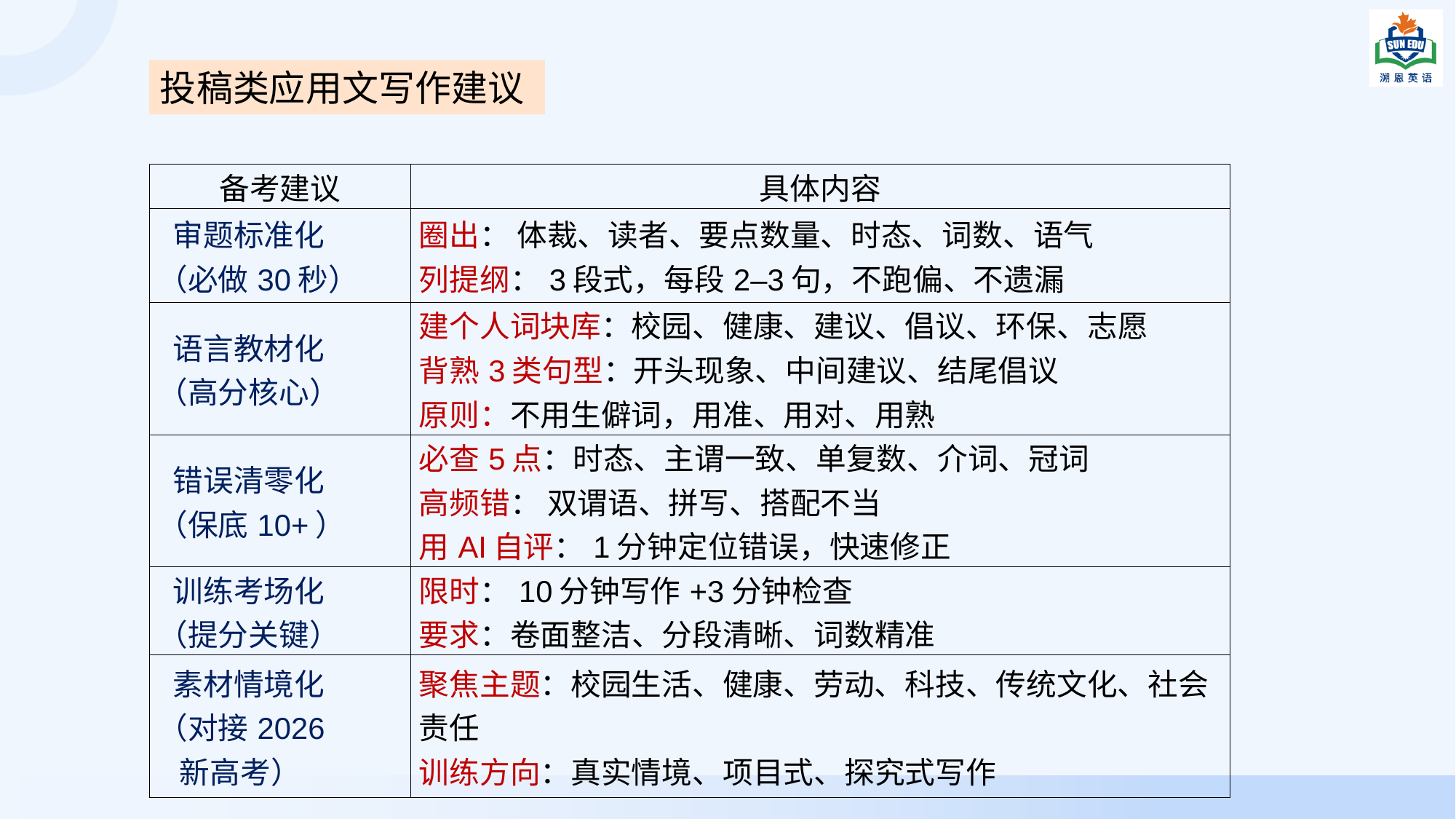

投稿类应用文写作建议
| 备考建议 | 具体内容 |
| --- | --- |
| 审题标准化 （必做30秒） | 圈出： 体裁、读者、要点数量、时态、词数、语气 列提纲：3段式，每段2–3句，不跑偏、不遗漏 |
| 语言教材化 （高分核心） | 建个人词块库：校园、健康、建议、倡议、环保、志愿 背熟3类句型：开头现象、中间建议、结尾倡议 原则：不用生僻词，用准、用对、用熟 |
| 错误清零化 （保底10+） | 必查5点：时态、主谓一致、单复数、介词、冠词 高频错： 双谓语、拼写、搭配不当 用AI自评：1分钟定位错误，快速修正 |
| 训练考场化 （提分关键） | 限时：10分钟写作+3分钟检查 要求：卷面整洁、分段清晰、词数精准 |
| 素材情境化 （对接2026 新高考） | 聚焦主题：校园生活、健康、劳动、科技、传统文化、社会责任 训练方向：真实情境、项目式、探究式写作 |